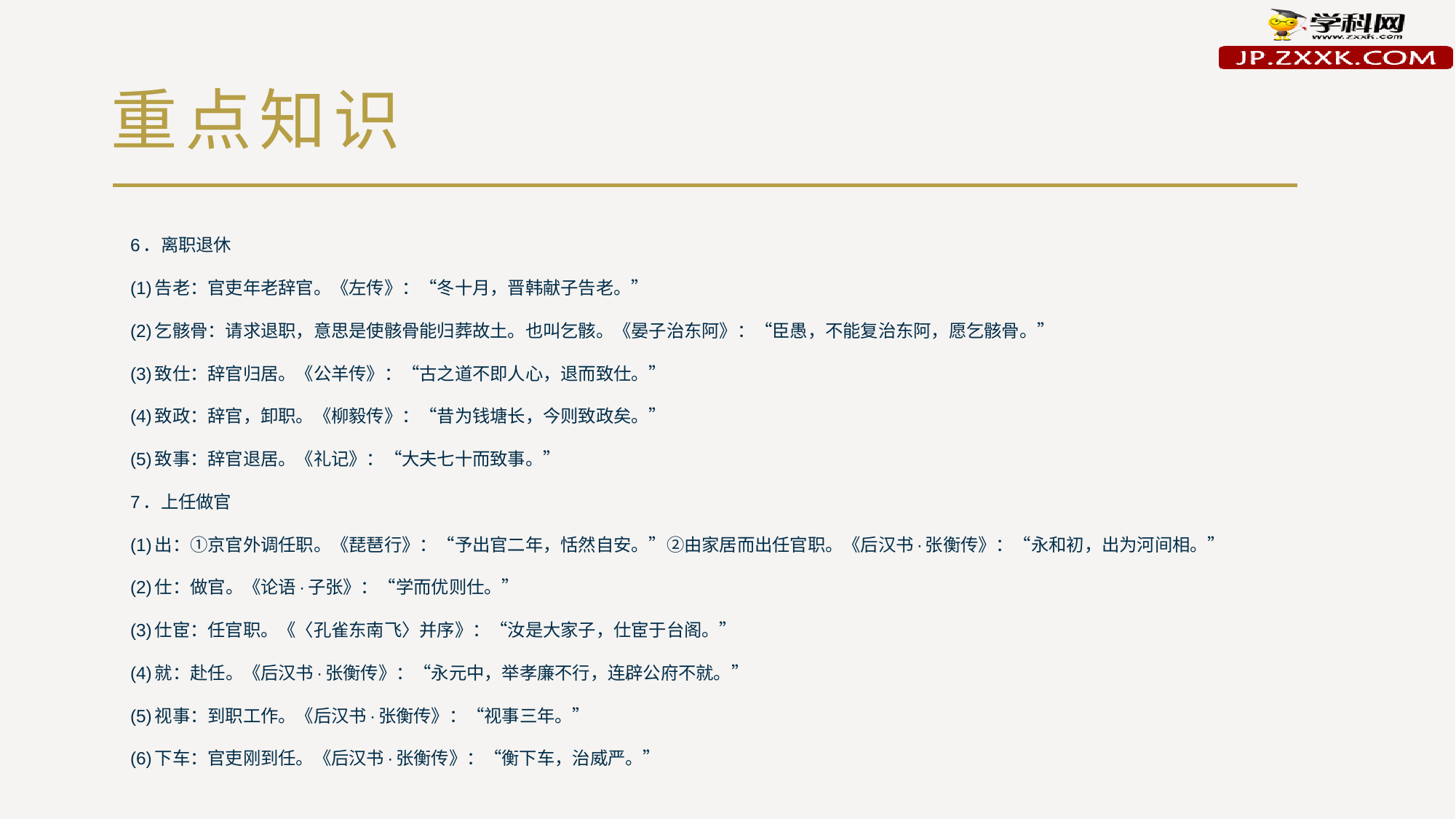

# 重点知识
6．离职退休
(1)告老：官吏年老辞官。《左传》：“冬十月，晋韩献子告老。”
(2)乞骸骨：请求退职，意思是使骸骨能归葬故土。也叫乞骸。《晏子治东阿》：“臣愚，不能复治东阿，愿乞骸骨。”
(3)致仕：辞官归居。《公羊传》：“古之道不即人心，退而致仕。”
(4)致政：辞官，卸职。《柳毅传》：“昔为钱塘长，今则致政矣。”
(5)致事：辞官退居。《礼记》：“大夫七十而致事。”
7．上任做官
(1)出：①京官外调任职。《琵琶行》：“予出官二年，恬然自安。”②由家居而出任官职。《后汉书·张衡传》：“永和初，出为河间相。”
(2)仕：做官。《论语·子张》：“学而优则仕。”
(3)仕宦：任官职。《〈孔雀东南飞〉并序》：“汝是大家子，仕宦于台阁。”
(4)就：赴任。《后汉书·张衡传》：“永元中，举孝廉不行，连辟公府不就。”
(5)视事：到职工作。《后汉书·张衡传》：“视事三年。”
(6)下车：官吏刚到任。《后汉书·张衡传》：“衡下车，治威严。”